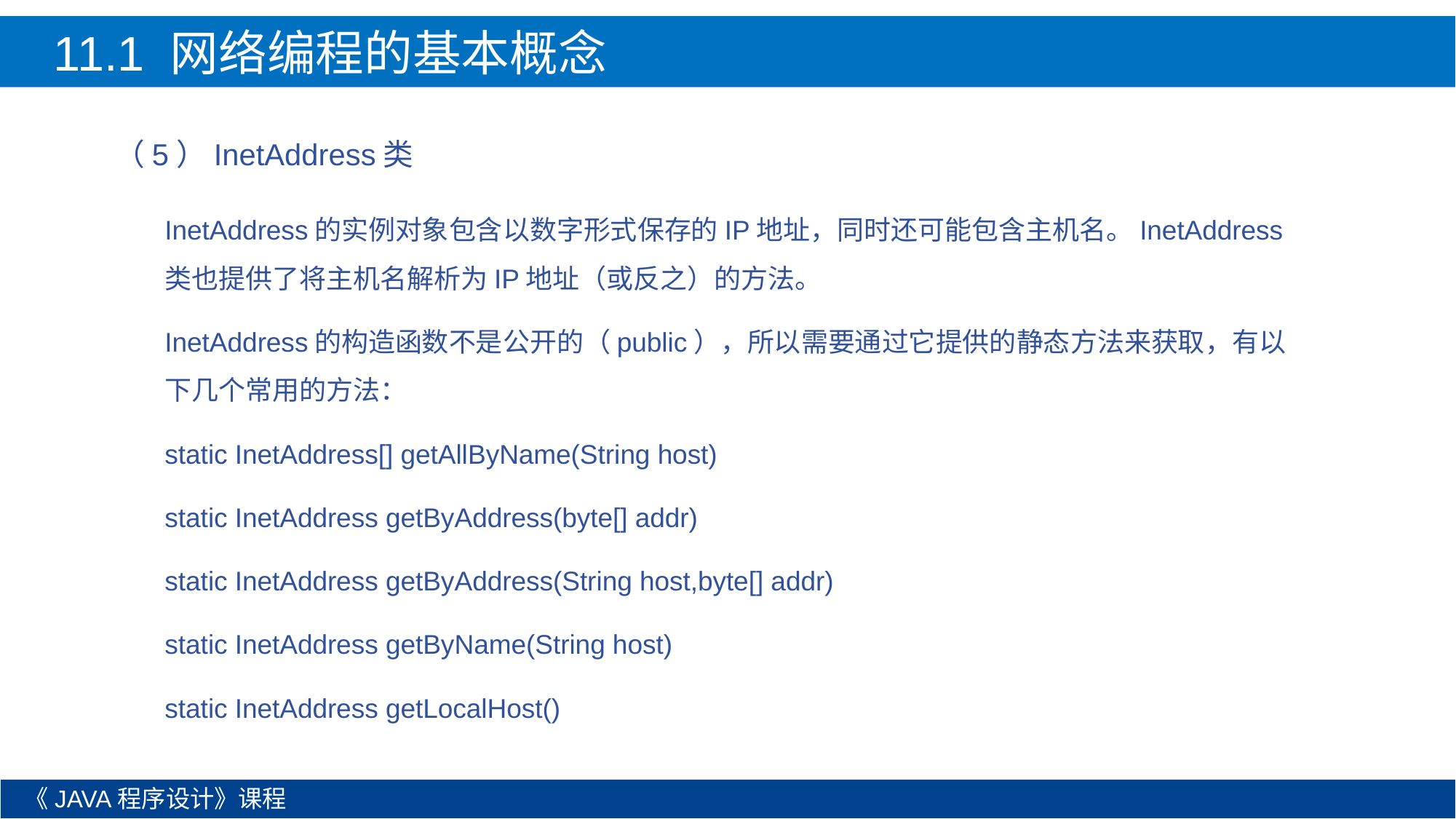

11.1 网络编程的基本概念
（5）InetAddress类
InetAddress的实例对象包含以数字形式保存的IP地址，同时还可能包含主机名。InetAddress类也提供了将主机名解析为IP地址（或反之）的方法。
InetAddress的构造函数不是公开的（public），所以需要通过它提供的静态方法来获取，有以下几个常用的方法：
static InetAddress[] getAllByName(String host)
static InetAddress getByAddress(byte[] addr)
static InetAddress getByAddress(String host,byte[] addr)
static InetAddress getByName(String host)
static InetAddress getLocalHost()

《JAVA程序设计》课程